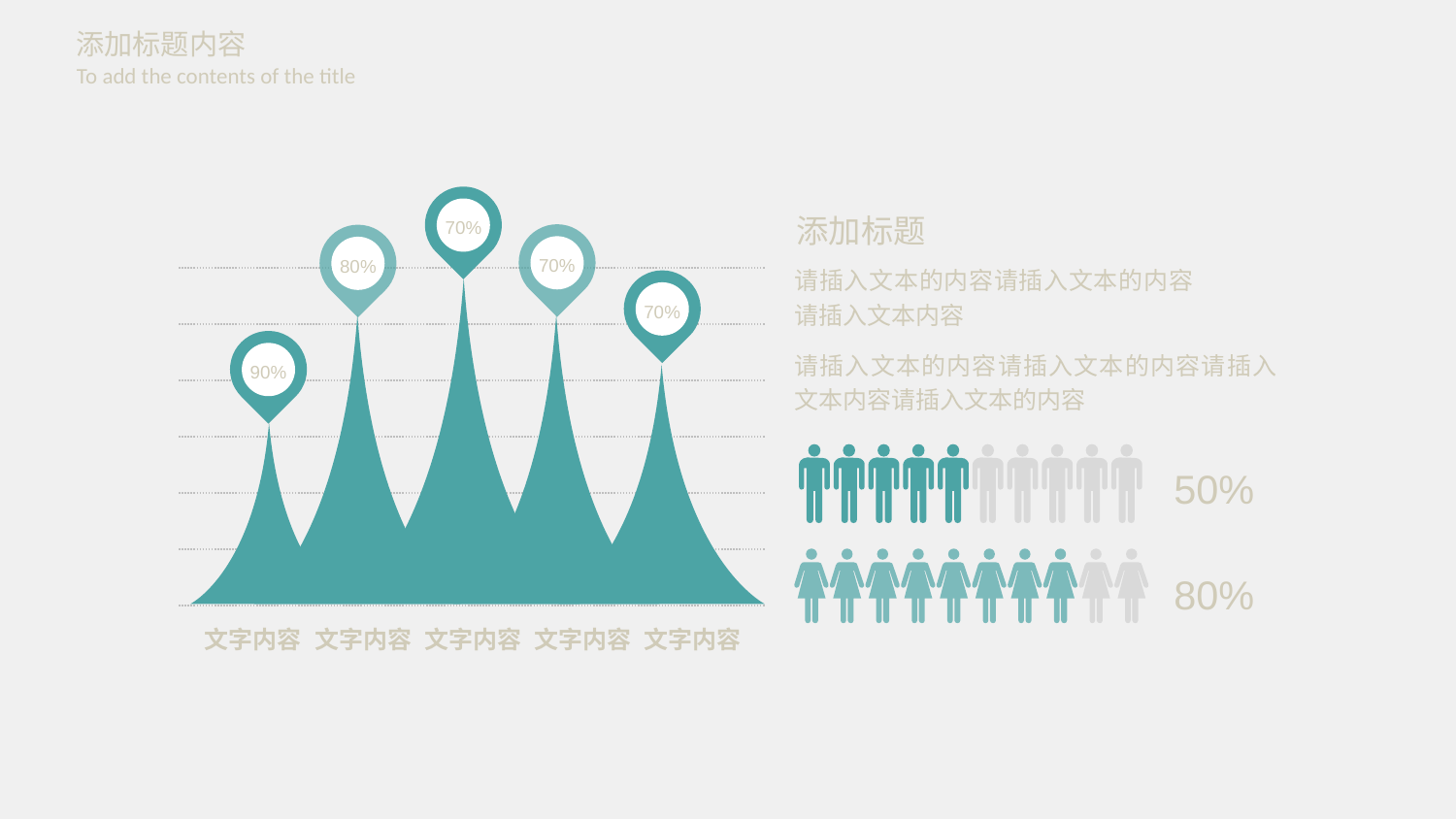

添加标题内容
To add the contents of the title

70%
添加标题

70%

80%
请插入文本的内容请插入文本的内容请插入文本内容

70%

90%
请插入文本的内容请插入文本的内容请插入文本内容请插入文本的内容

50%

80%
文字内容
文字内容
文字内容
文字内容
文字内容